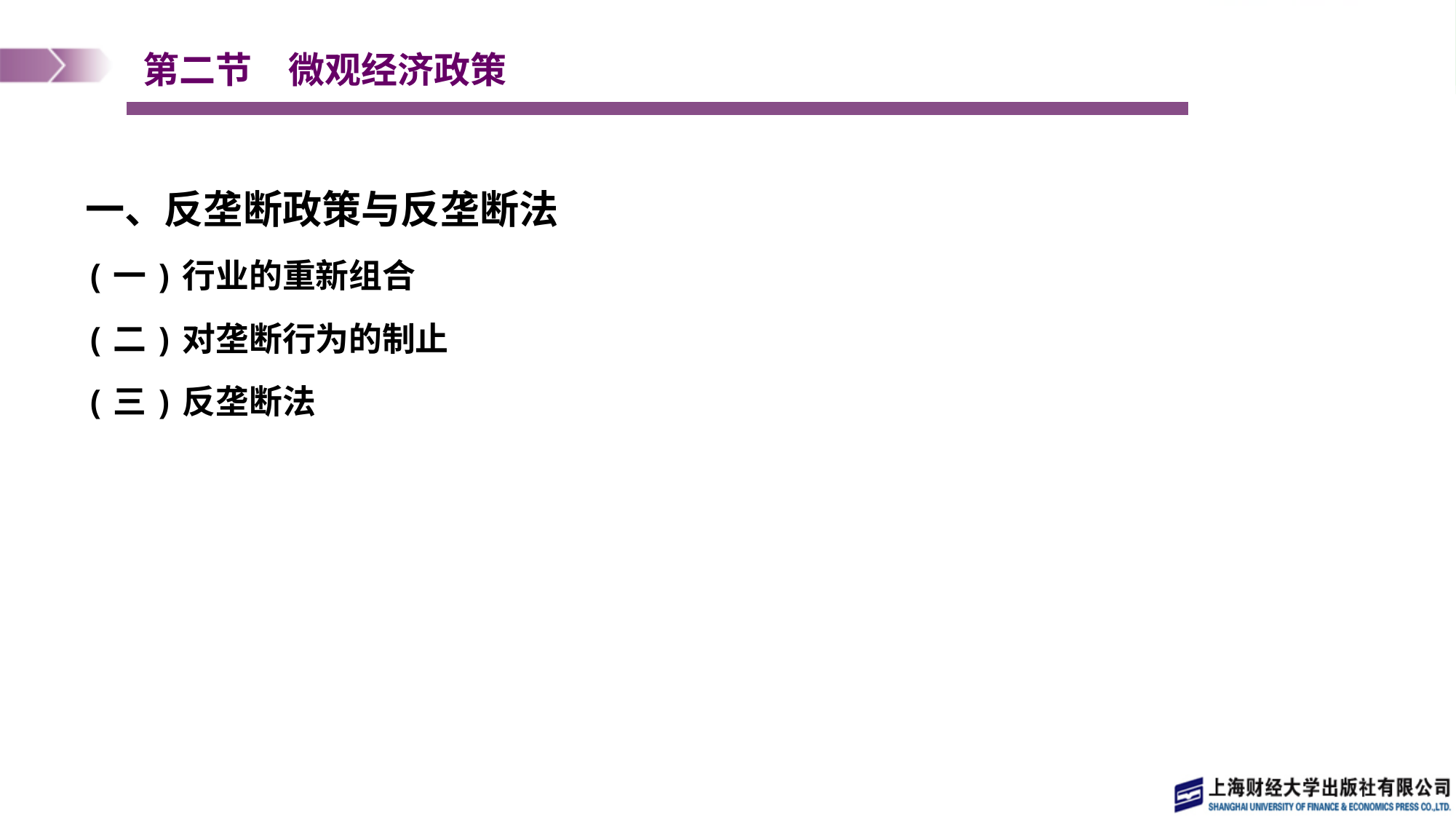

# 第二节　微观经济政策
一、反垄断政策与反垄断法
(一)行业的重新组合
(二)对垄断行为的制止
(三)反垄断法